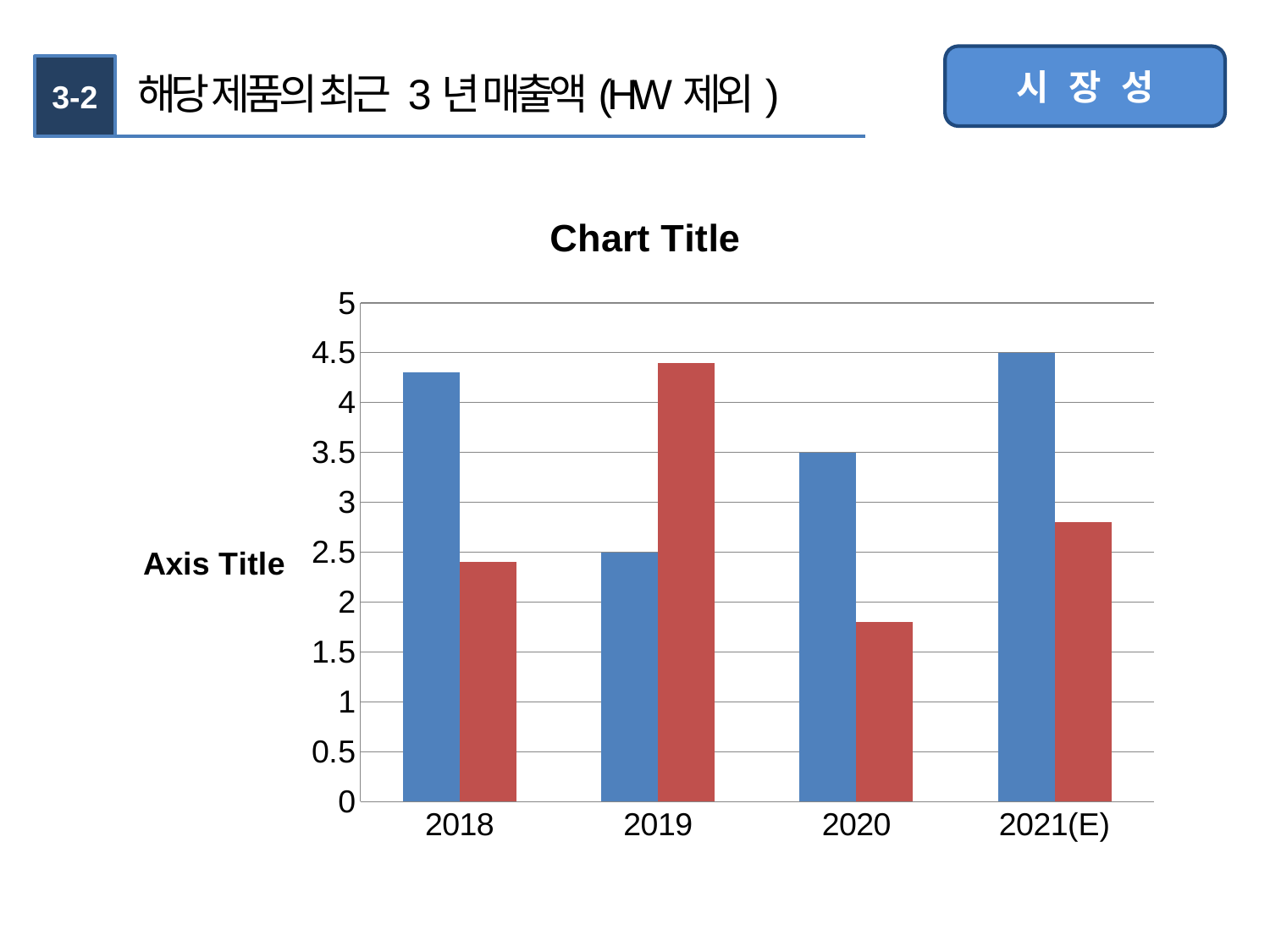

시  장  성
3-2
해당 제품의 최근 3년 매출액(HW제외)

### Chart:

| Category | 국내 | 세계 |
|---|---|---|
| 2018 | 4.3 | 2.4 |
| 2019 | 2.5 | 4.4 |
| 2020 | 3.5 | 1.8 |
| 2021(E) | 4.5 | 2.8 |